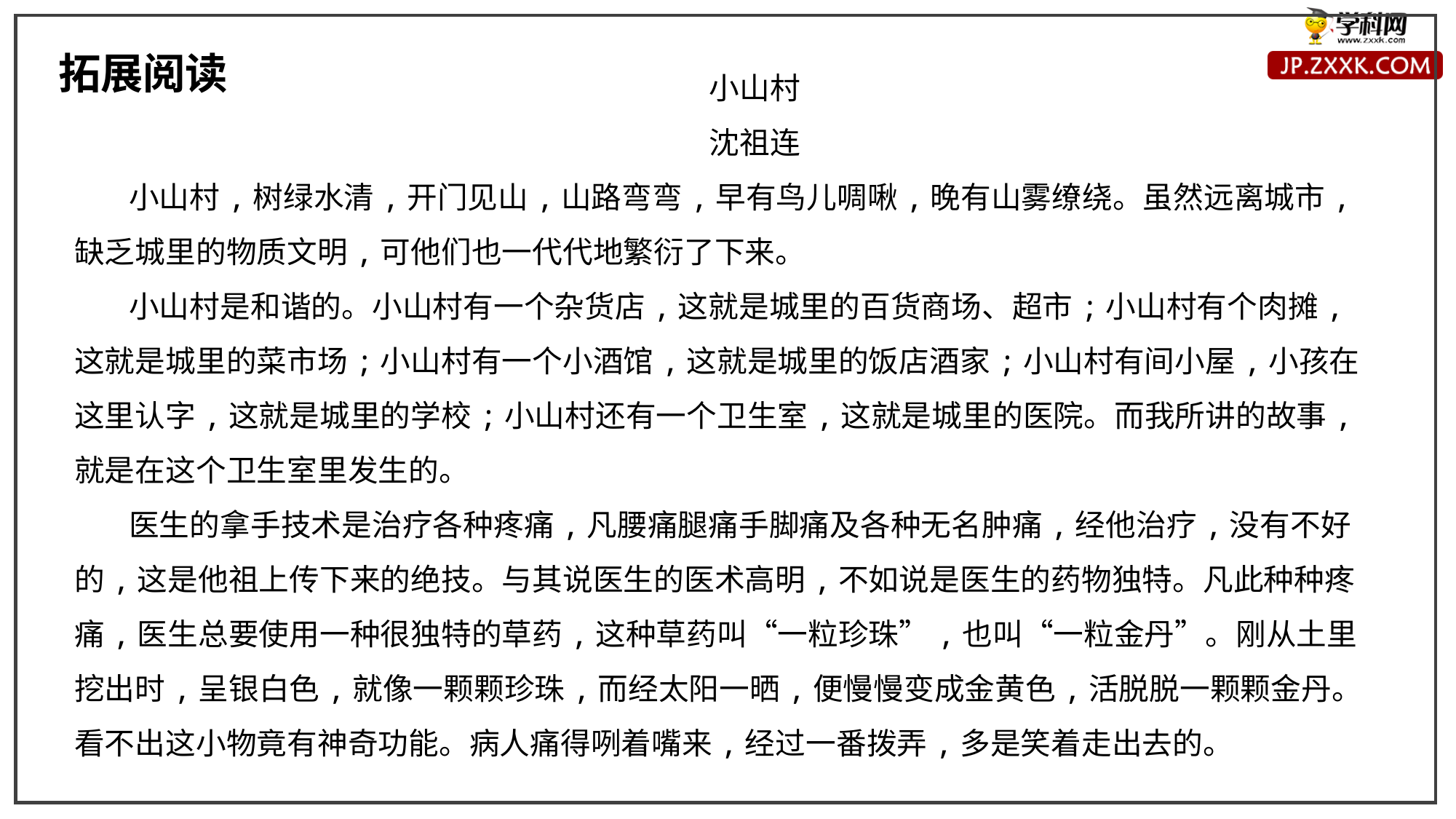

拓展阅读
小山村
沈祖连
小山村,树绿水清,开门见山,山路弯弯,早有鸟儿啁啾,晚有山雾缭绕。虽然远离城市,缺乏城里的物质文明,可他们也一代代地繁衍了下来。
小山村是和谐的。小山村有一个杂货店,这就是城里的百货商场、超市;小山村有个肉摊,这就是城里的菜市场;小山村有一个小酒馆,这就是城里的饭店酒家;小山村有间小屋,小孩在这里认字,这就是城里的学校;小山村还有一个卫生室,这就是城里的医院。而我所讲的故事,就是在这个卫生室里发生的。
医生的拿手技术是治疗各种疼痛,凡腰痛腿痛手脚痛及各种无名肿痛,经他治疗,没有不好的,这是他祖上传下来的绝技。与其说医生的医术高明,不如说是医生的药物独特。凡此种种疼痛,医生总要使用一种很独特的草药,这种草药叫“一粒珍珠”,也叫“一粒金丹”。刚从土里挖出时,呈银白色,就像一颗颗珍珠,而经太阳一晒,便慢慢变成金黄色,活脱脱一颗颗金丹。看不出这小物竟有神奇功能。病人痛得咧着嘴来,经过一番拨弄,多是笑着走出去的。